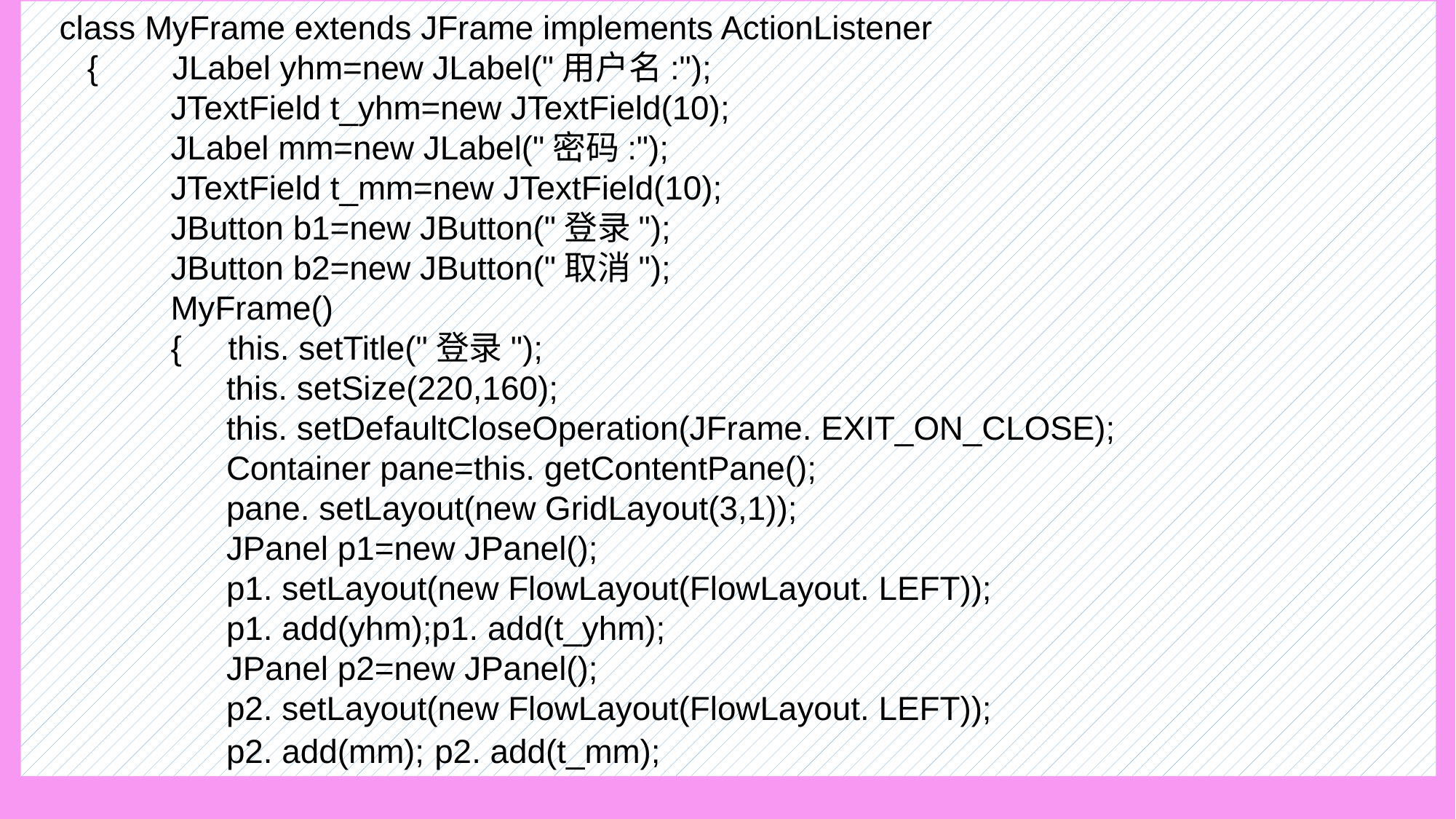

class MyFrame extends JFrame implements ActionListener
      {        JLabel yhm=new JLabel("用户名:");
               JTextField t_yhm=new JTextField(10);
               JLabel mm=new JLabel("密码:");
               JTextField t_mm=new JTextField(10);
               JButton b1=new JButton("登录");
               JButton b2=new JButton("取消");
               MyFrame()
               {     this. setTitle("登录");
                     this. setSize(220,160);
                     this. setDefaultCloseOperation(JFrame. EXIT_ON_CLOSE);
                     Container pane=this. getContentPane();
                     pane. setLayout(new GridLayout(3,1));
                     JPanel p1=new JPanel();
                     p1. setLayout(new FlowLayout(FlowLayout. LEFT));
                     p1. add(yhm);p1. add(t_yhm);
                     JPanel p2=new JPanel();
                     p2. setLayout(new FlowLayout(FlowLayout. LEFT));
                     p2. add(mm); p2. add(t_mm);